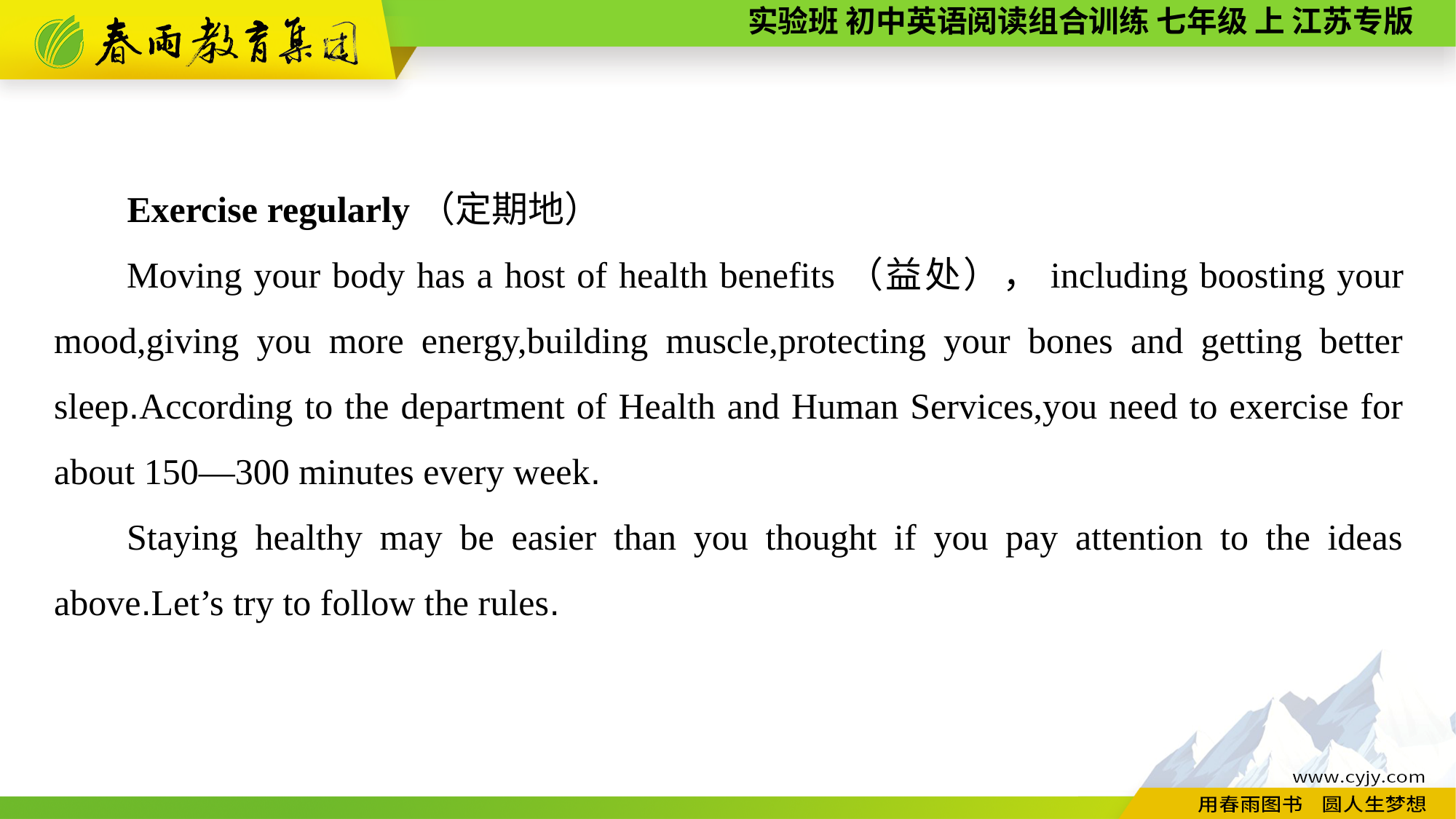

Exercise regularly（定期地）
Moving your body has a host of health benefits（益处），including boosting your mood,giving you more energy,building muscle,protecting your bones and getting better sleep.According to the department of Health and Human Services,you need to exercise for about 150—300 minutes every week.
Staying healthy may be easier than you thought if you pay attention to the ideas above.Let’s try to follow the rules.